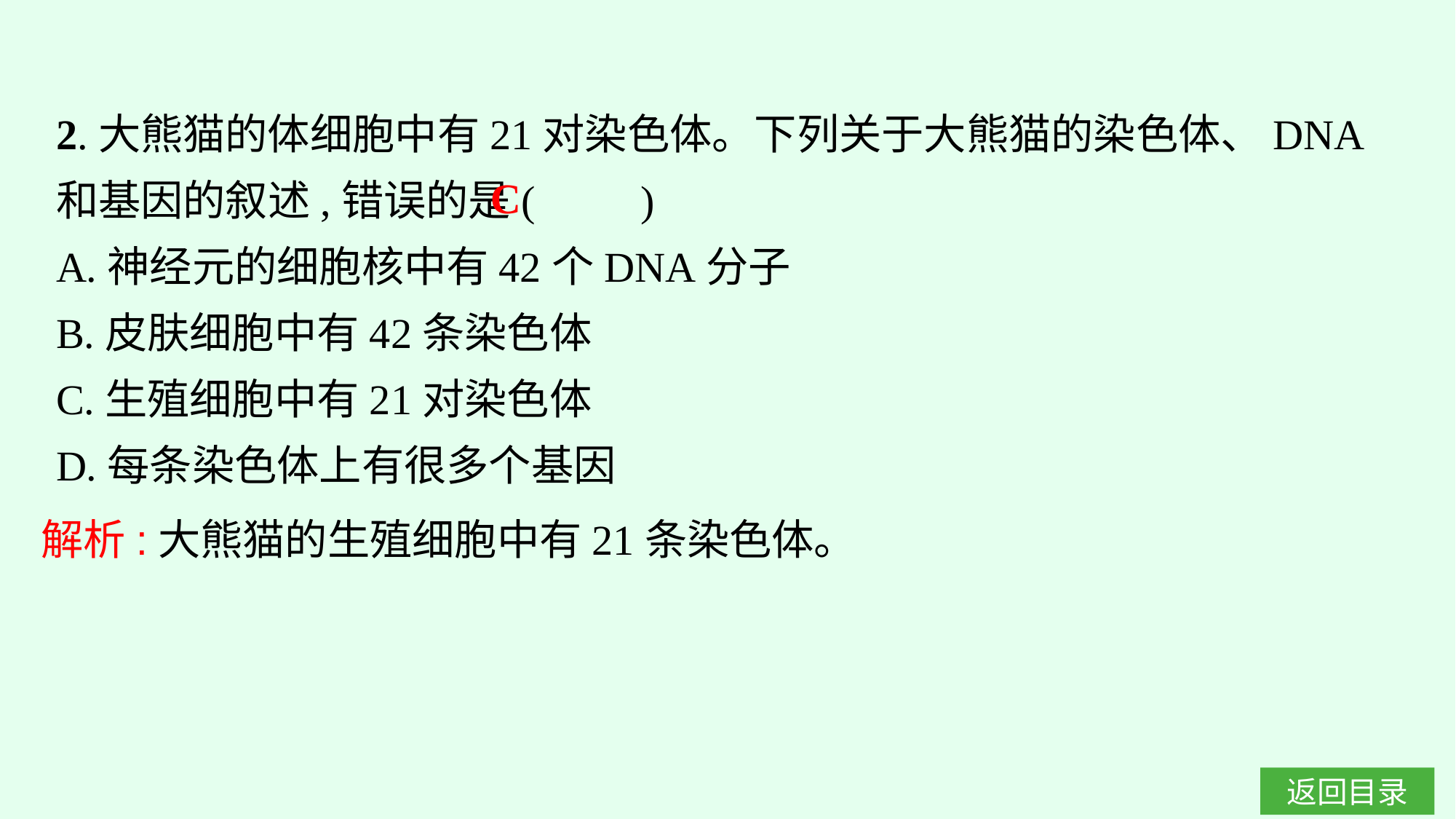

2.大熊猫的体细胞中有21对染色体。下列关于大熊猫的染色体、DNA和基因的叙述,错误的是(　　)
A.神经元的细胞核中有42个DNA分子
B.皮肤细胞中有42条染色体
C.生殖细胞中有21对染色体
D.每条染色体上有很多个基因
C
解析:大熊猫的生殖细胞中有21条染色体。